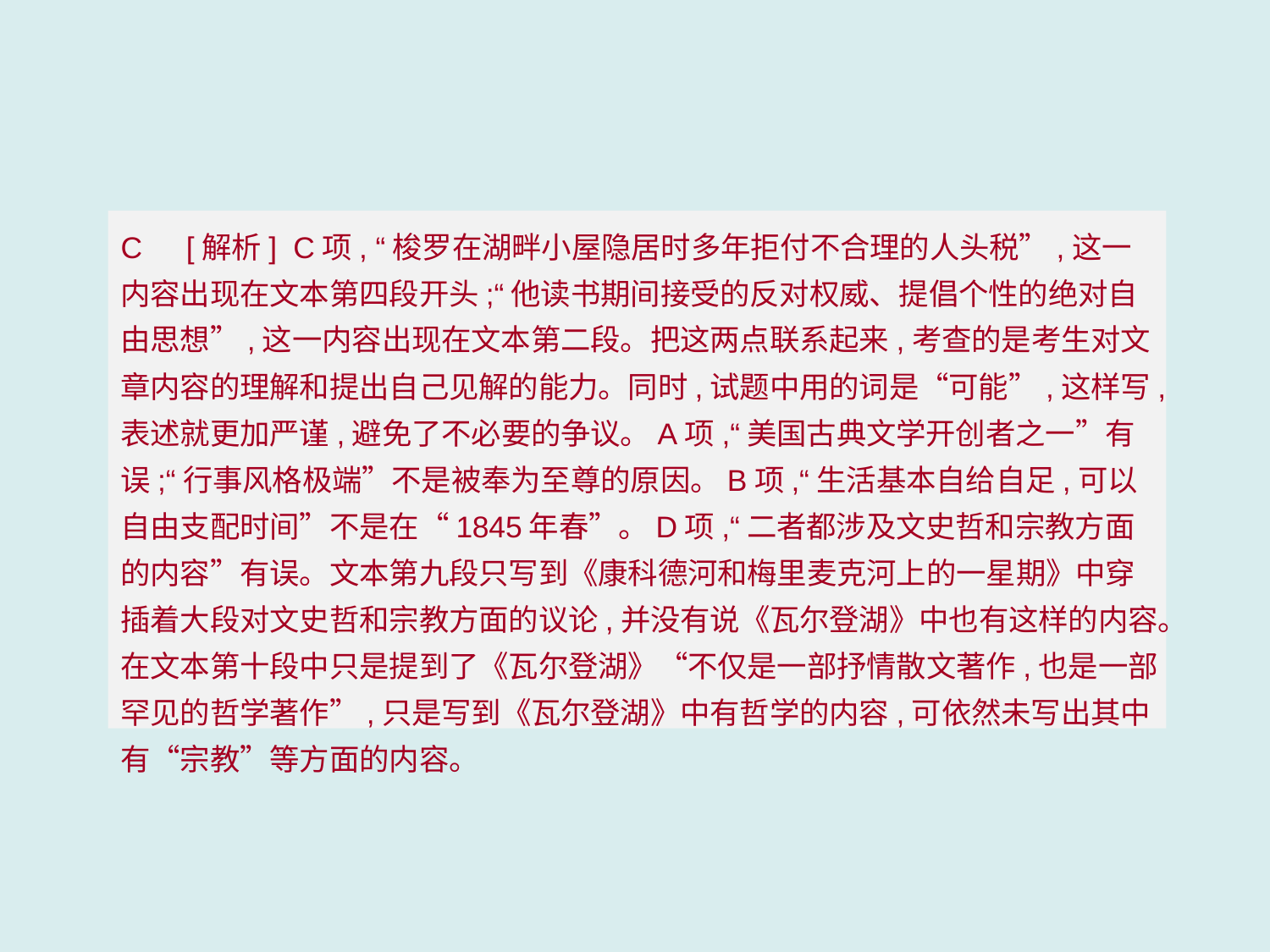

C　[解析]  C项, “梭罗在湖畔小屋隐居时多年拒付不合理的人头税”,这一内容出现在文本第四段开头;“他读书期间接受的反对权威、提倡个性的绝对自由思想”,这一内容出现在文本第二段。把这两点联系起来,考查的是考生对文章内容的理解和提出自己见解的能力。同时,试题中用的词是“可能”,这样写,表述就更加严谨,避免了不必要的争议。A项,“美国古典文学开创者之一”有误;“行事风格极端”不是被奉为至尊的原因。B项,“生活基本自给自足,可以自由支配时间”不是在“1845年春”。D项,“二者都涉及文史哲和宗教方面的内容”有误。文本第九段只写到《康科德河和梅里麦克河上的一星期》中穿插着大段对文史哲和宗教方面的议论,并没有说《瓦尔登湖》中也有这样的内容。在文本第十段中只是提到了《瓦尔登湖》“不仅是一部抒情散文著作,也是一部罕见的哲学著作”,只是写到《瓦尔登湖》中有哲学的内容,可依然未写出其中有“宗教”等方面的内容。